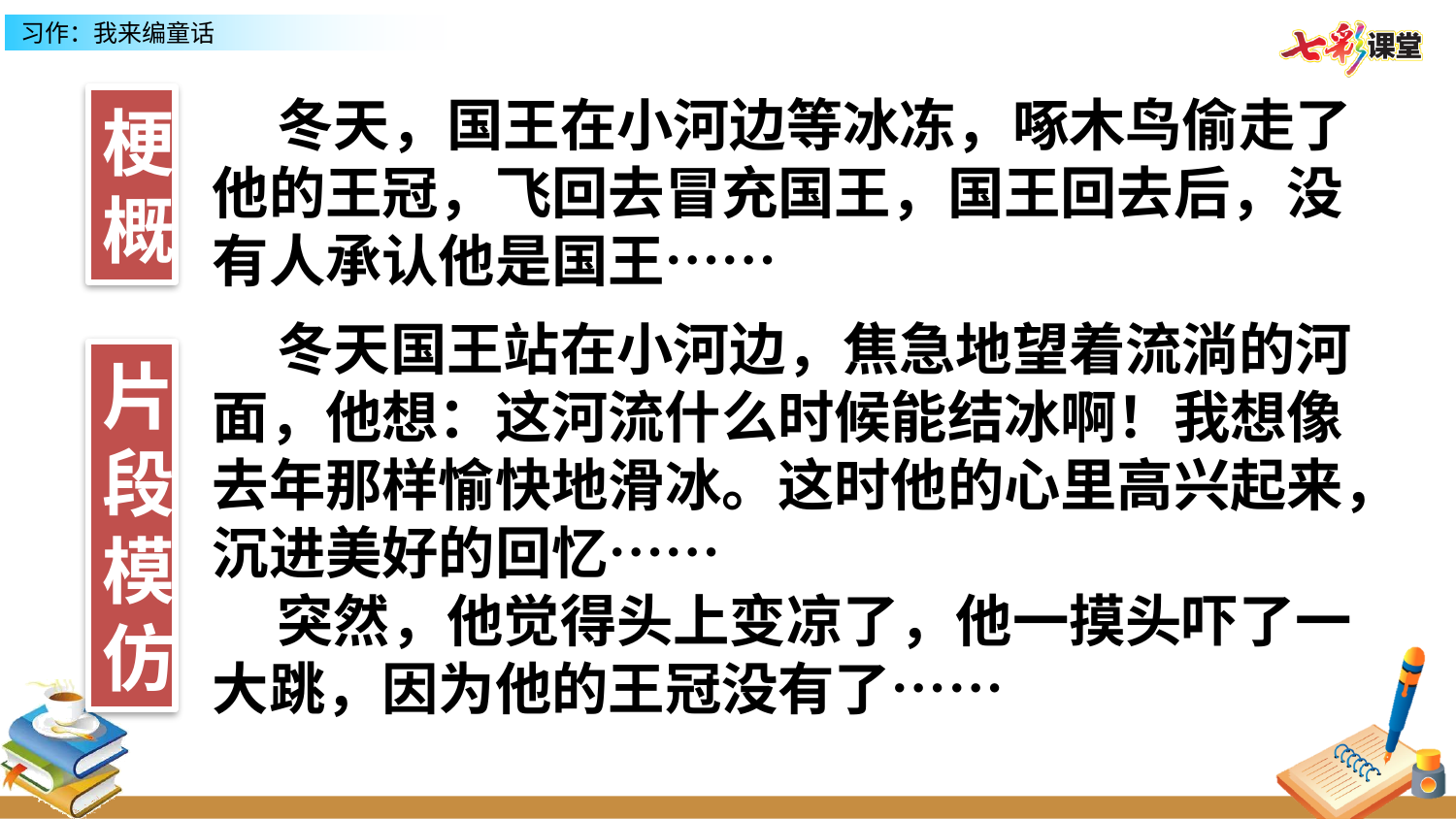

冬天，国王在小河边等冰冻，啄木鸟偷走了他的王冠，飞回去冒充国王，国王回去后，没有人承认他是国王……
梗概
    冬天国王站在小河边，焦急地望着流淌的河面，他想：这河流什么时候能结冰啊！我想像去年那样愉快地滑冰。这时他的心里高兴起来，沉进美好的回忆……
    突然，他觉得头上变凉了，他一摸头吓了一大跳，因为他的王冠没有了……
片段模仿